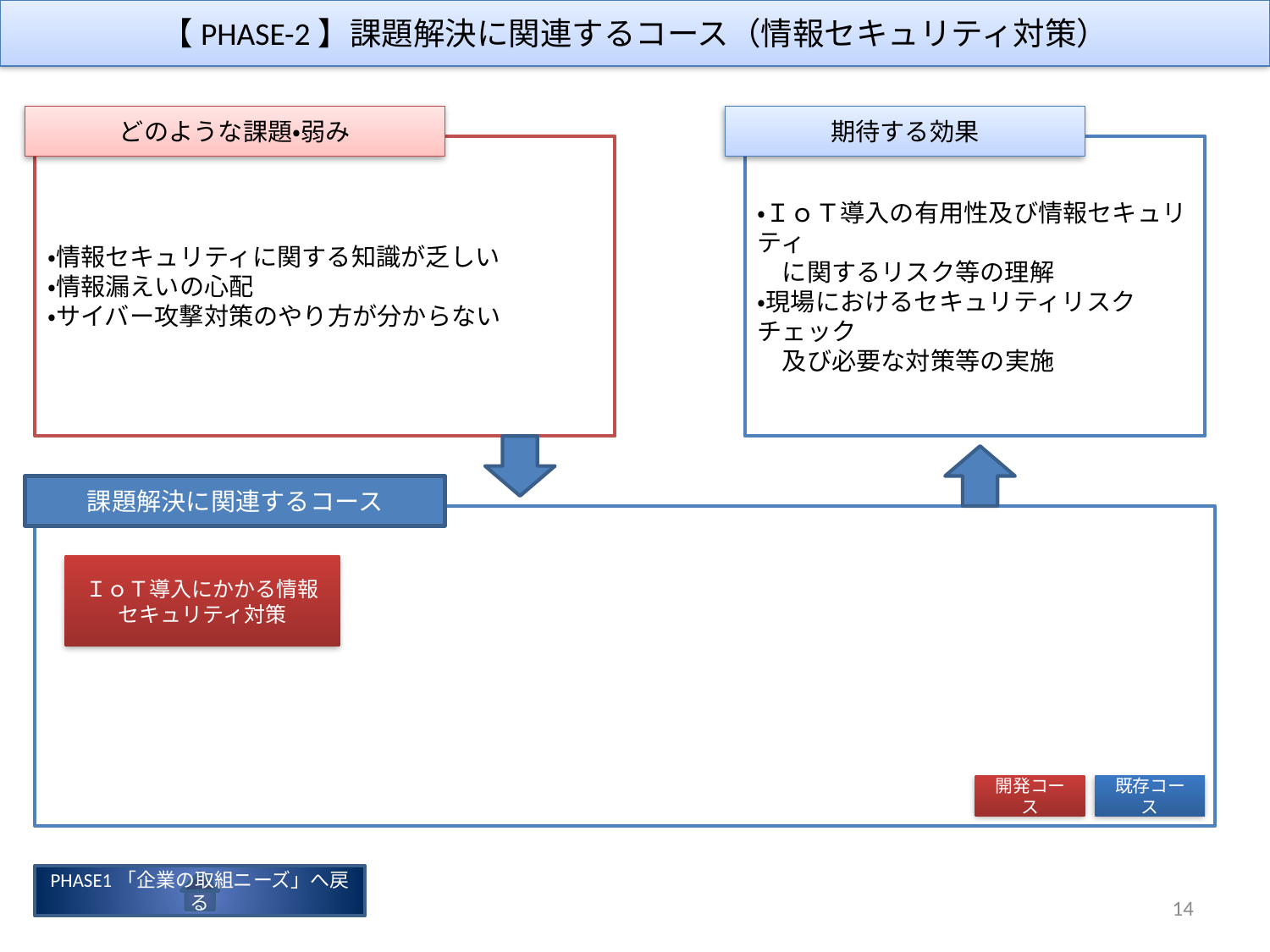

【PHASE-2】課題解決に関連するコース（情報セキュリティ対策）
どのような課題・弱み
期待する効果
・情報セキュリティに関する知識が乏しい
・情報漏えいの心配
・サイバー攻撃対策のやり方が分からない
・ＩｏＴ導入の有用性及び情報セキュリティ
　に関するリスク等の理解
・現場におけるセキュリティリスクチェック
　及び必要な対策等の実施

課題解決に関連するコース

ＩｏＴ導入にかかる情報
セキュリティ対策
開発コース
既存コース
PHASE1「企業の取組ニーズ」へ戻る
14